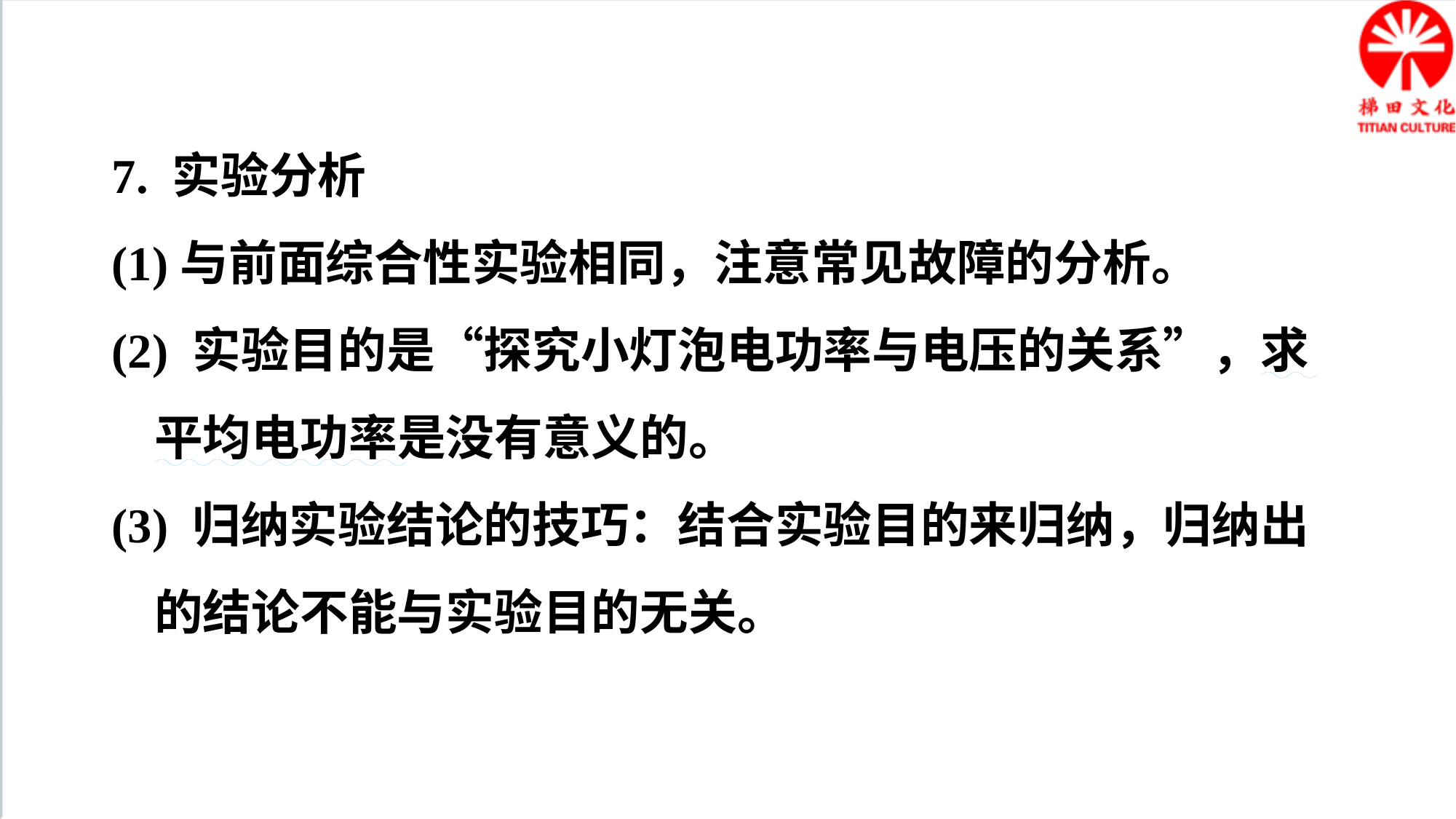

7. 实验分析
(1)与前面综合性实验相同，注意常见故障的分析。
(2) 实验目的是“探究小灯泡电功率与电压的关系”，求平均电功率是没有意义的。
(3) 归纳实验结论的技巧：结合实验目的来归纳，归纳出的结论不能与实验目的无关。